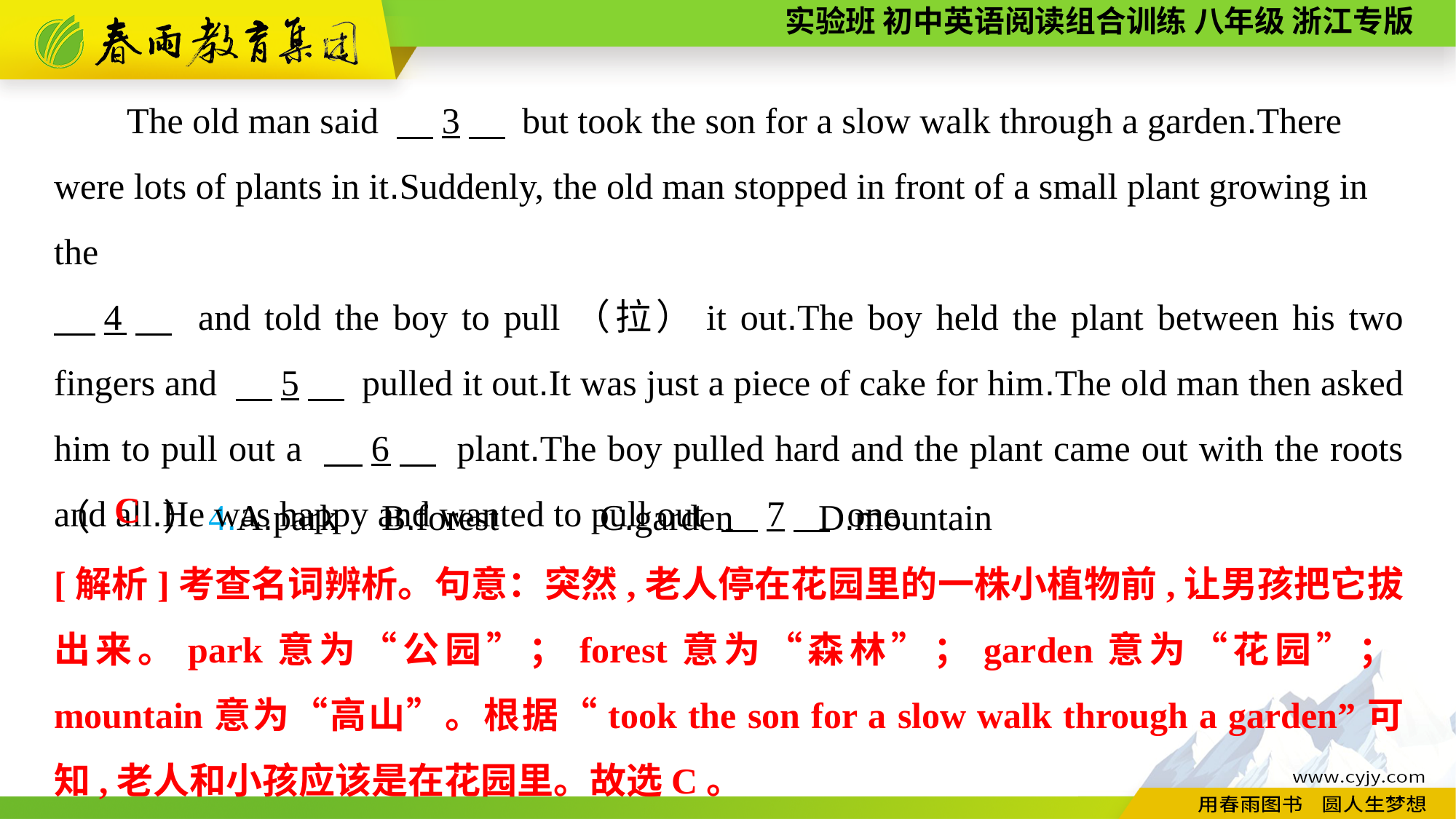

The old man said 　3　 but took the son for a slow walk through a garden.There were lots of plants in it.Suddenly, the old man stopped in front of a small plant growing in the
　4　 and told the boy to pull（拉）it out.The boy held the plant between his two fingers and 　5　 pulled it out.It was just a piece of cake for him.The old man then asked him to pull out a 　6　 plant.The boy pulled hard and the plant came out with the roots and all.He was happy and wanted to pull out 　7　 one.
（　　）4.A.park	B.forest	C.garden	D.mountain
C
[解析]考查名词辨析。句意：突然,老人停在花园里的一株小植物前,让男孩把它拔出来。park意为“公园”；forest意为“森林”；garden意为“花园”；mountain意为“高山”。根据“took the son for a slow walk through a garden”可知,老人和小孩应该是在花园里。故选C。